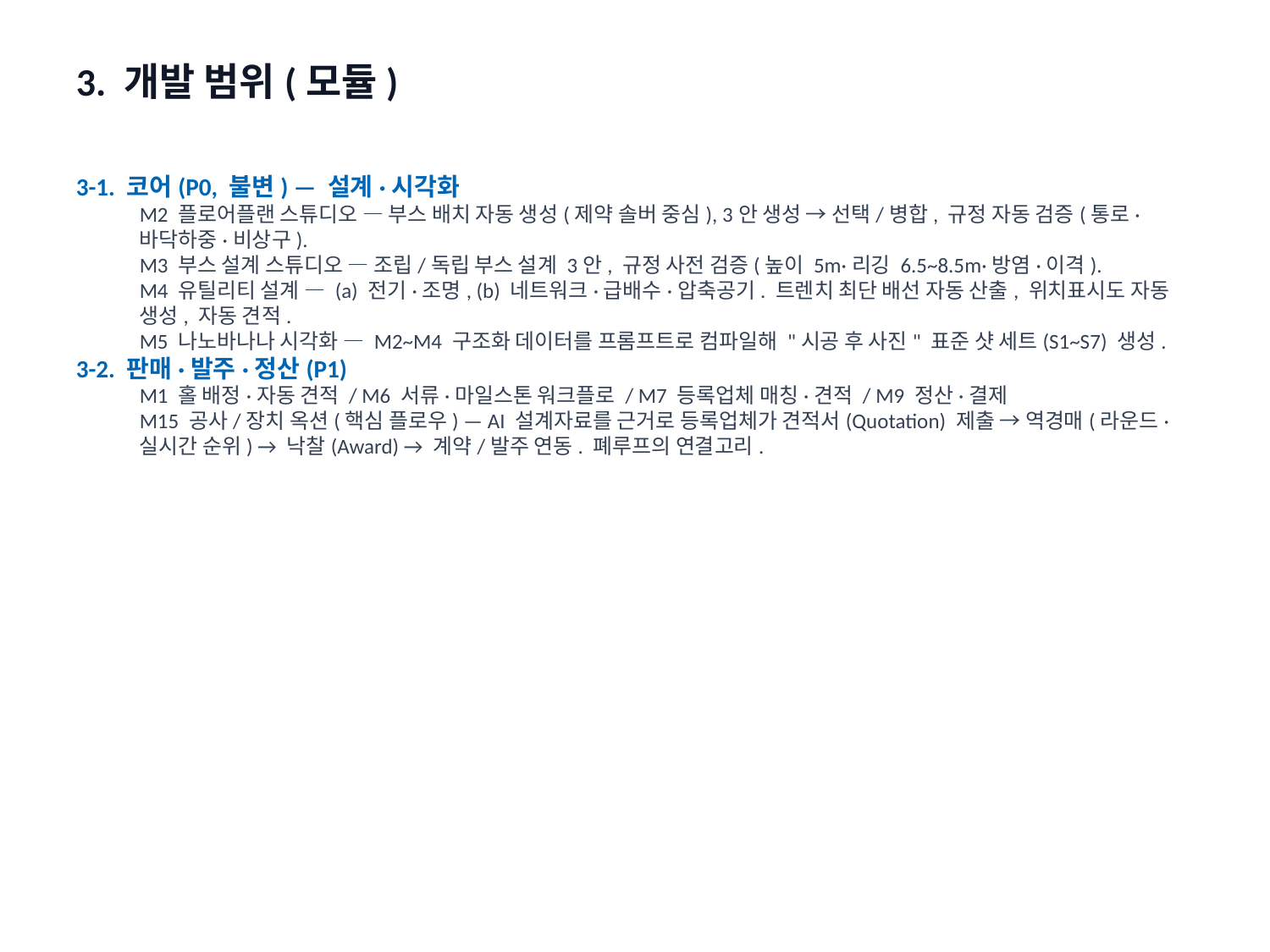

3. 개발 범위(모듈)
3-1. 코어(P0, 불변) — 설계·시각화
M2 플로어플랜 스튜디오 — 부스 배치 자동 생성(제약 솔버 중심), 3안 생성 → 선택/병합, 규정 자동 검증(통로·바닥하중·비상구).
M3 부스 설계 스튜디오 — 조립/독립 부스 설계 3안, 규정 사전 검증(높이 5m·리깅 6.5~8.5m·방염·이격).
M4 유틸리티 설계 — (a) 전기·조명, (b) 네트워크·급배수·압축공기. 트렌치 최단 배선 자동 산출, 위치표시도 자동 생성, 자동 견적.
M5 나노바나나 시각화 — M2~M4 구조화 데이터를 프롬프트로 컴파일해 "시공 후 사진" 표준 샷 세트(S1~S7) 생성.
3-2. 판매·발주·정산(P1)
M1 홀 배정·자동 견적 / M6 서류·마일스톤 워크플로 / M7 등록업체 매칭·견적 / M9 정산·결제
M15 공사/장치 옥션(핵심 플로우) — AI 설계자료를 근거로 등록업체가 견적서(Quotation) 제출 → 역경매(라운드·실시간 순위) → 낙찰(Award) → 계약/발주 연동. 폐루프의 연결고리.